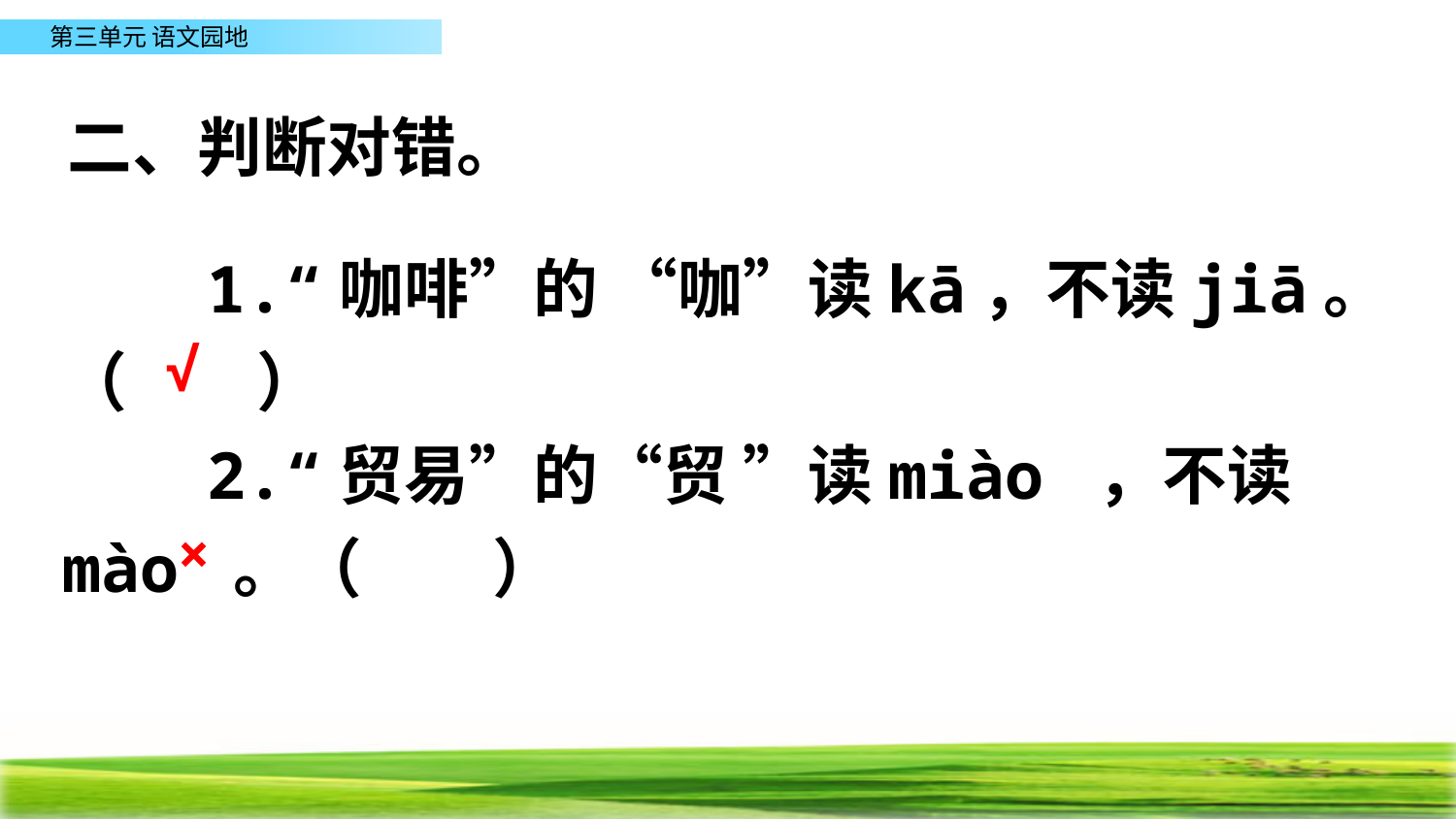

二、判断对错。
　　1.“咖啡”的 “咖”读kā，不读jiā。（　　）
　　2.“贸易”的“贸 ”读miào ，不读mào 。（　　）
√
×